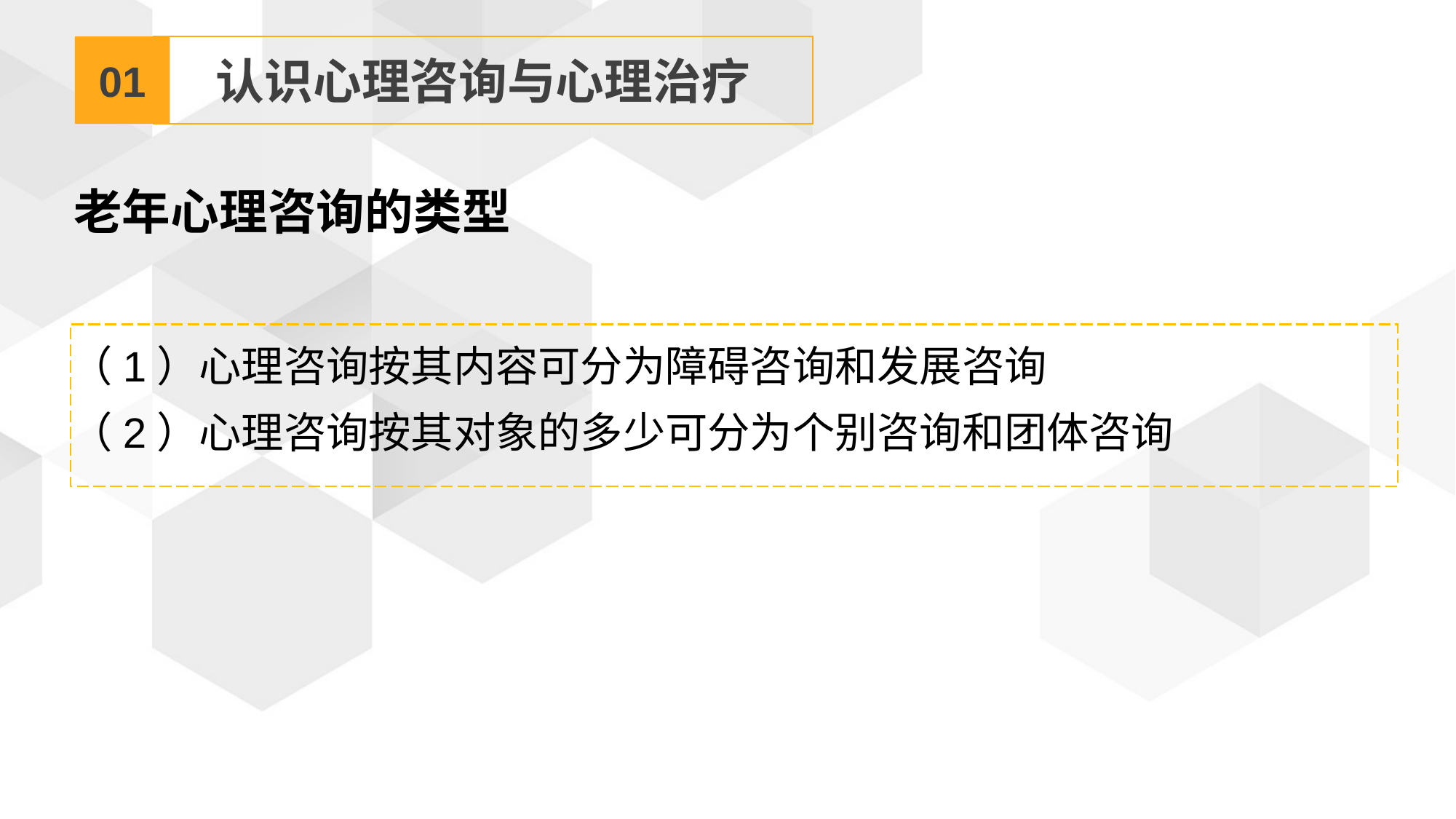

01
认识心理咨询与心理治疗
老年心理咨询的类型
（1）心理咨询按其内容可分为障碍咨询和发展咨询
（2）心理咨询按其对象的多少可分为个别咨询和团体咨询